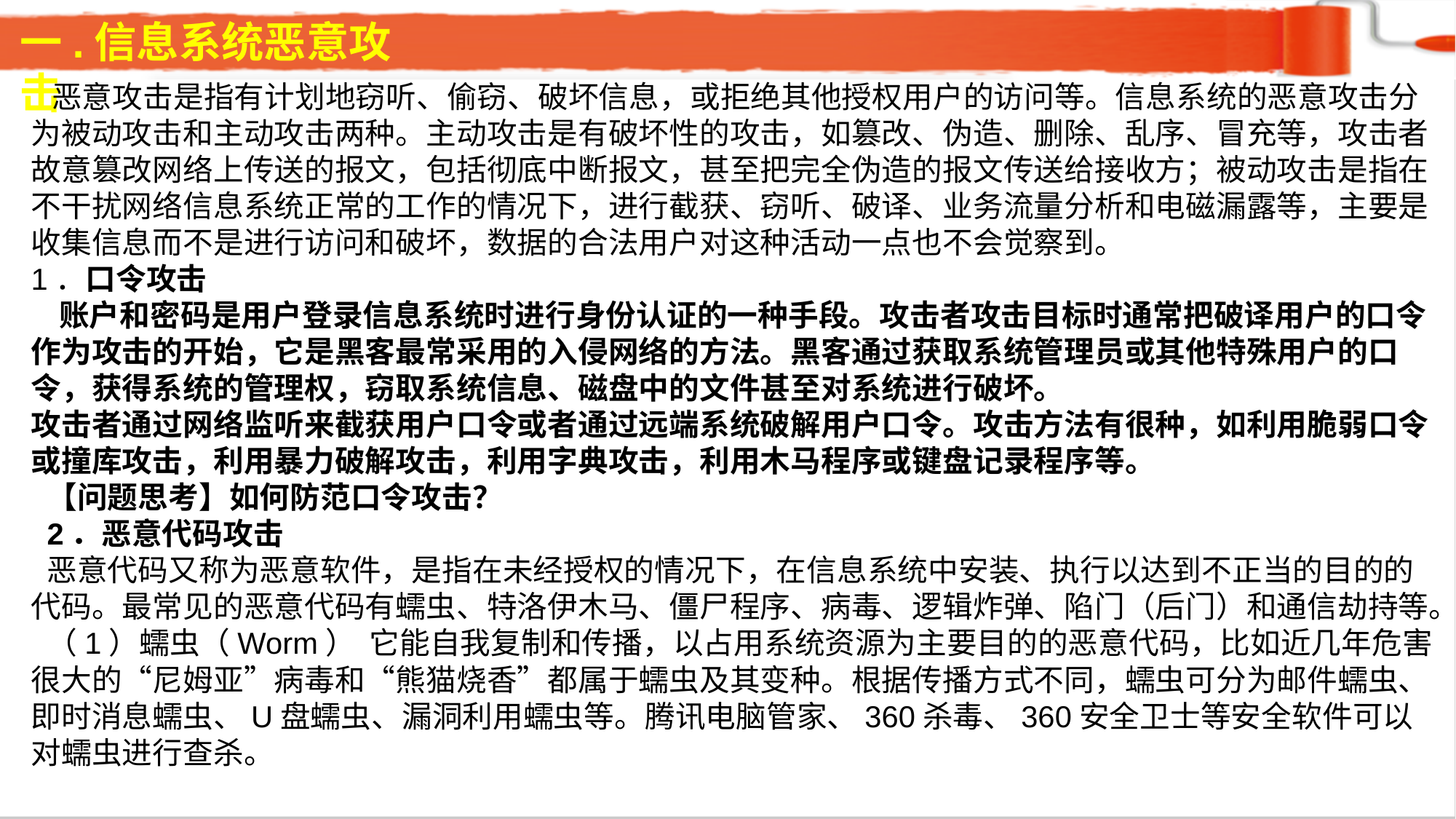

一.信息系统恶意攻击
  恶意攻击是指有计划地窃听、偷窃、破坏信息，或拒绝其他授权用户的访问等。信息系统的恶意攻击分为被动攻击和主动攻击两种。主动攻击是有破坏性的攻击，如篡改、伪造、删除、乱序、冒充等，攻击者故意篡改网络上传送的报文，包括彻底中断报文，甚至把完全伪造的报文传送给接收方；被动攻击是指在不干扰网络信息系统正常的工作的情况下，进行截获、窃听、破译、业务流量分析和电磁漏露等，主要是收集信息而不是进行访问和破坏，数据的合法用户对这种活动一点也不会觉察到。1．口令攻击   账户和密码是用户登录信息系统时进行身份认证的一种手段。攻击者攻击目标时通常把破译用户的口令作为攻击的开始，它是黑客最常采用的入侵网络的方法。黑客通过获取系统管理员或其他特殊用户的口令，获得系统的管理权，窃取系统信息、磁盘中的文件甚至对系统进行破坏。攻击者通过网络监听来截获用户口令或者通过远端系统破解用户口令。攻击方法有很种，如利用脆弱口令或撞库攻击，利用暴力破解攻击，利用字典攻击，利用木马程序或键盘记录程序等。【问题思考】如何防范口令攻击？
2．恶意代码攻击
恶意代码又称为恶意软件，是指在未经授权的情况下，在信息系统中安装、执行以达到不正当的目的的代码。最常见的恶意代码有蠕虫、特洛伊木马、僵尸程序、病毒、逻辑炸弹、陷门（后门）和通信劫持等。
（1）蠕虫（Worm）  它能自我复制和传播，以占用系统资源为主要目的的恶意代码，比如近几年危害很大的“尼姆亚”病毒和“熊猫烧香”都属于蠕虫及其变种。根据传播方式不同，蠕虫可分为邮件蠕虫、即时消息蠕虫、U盘蠕虫、漏洞利用蠕虫等。腾讯电脑管家、360杀毒、360安全卫士等安全软件可以对蠕虫进行查杀。